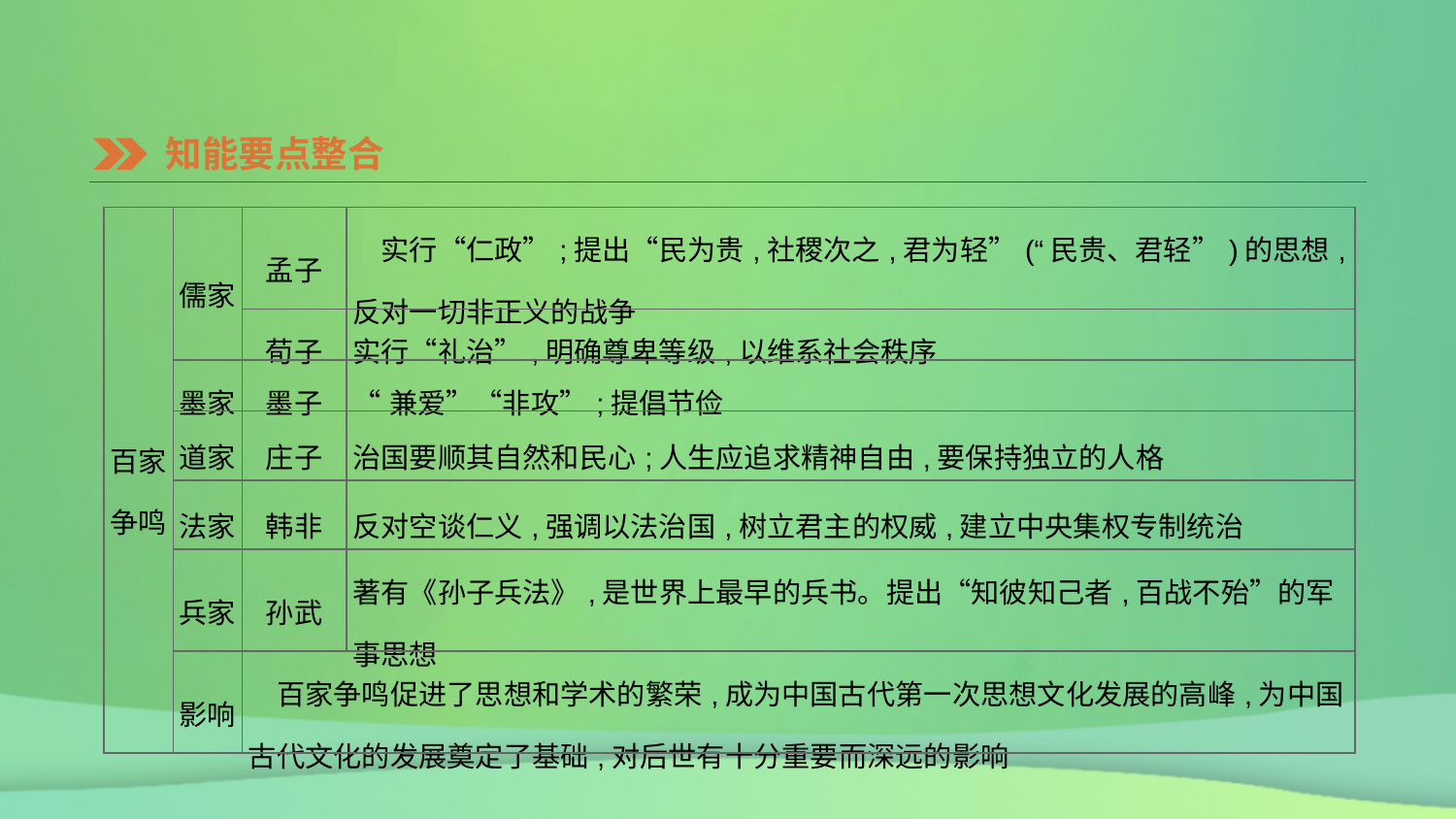

知能要点整合

| 百家 争鸣 | 儒家 | 孟子 | 实行“仁政”;提出“民为贵,社稷次之,君为轻”(“民贵、君轻”)的思想,反对一切非正义的战争 |
| --- | --- | --- | --- |
|  |  | 荀子 | 实行“礼治”,明确尊卑等级,以维系社会秩序 |
|  | 墨家 | 墨子 | “兼爱”“非攻”;提倡节俭 |
|  | 道家 | 庄子 | 治国要顺其自然和民心;人生应追求精神自由,要保持独立的人格 |
|  | 法家 | 韩非 | 反对空谈仁义,强调以法治国,树立君主的权威,建立中央集权专制统治 |
|  | 兵家 | 孙武 | 著有《孙子兵法》,是世界上最早的兵书。提出“知彼知己者,百战不殆”的军事思想 |
|  | 影响 | 百家争鸣促进了思想和学术的繁荣,成为中国古代第一次思想文化发展的高峰,为中国古代文化的发展奠定了基础,对后世有十分重要而深远的影响 |  |